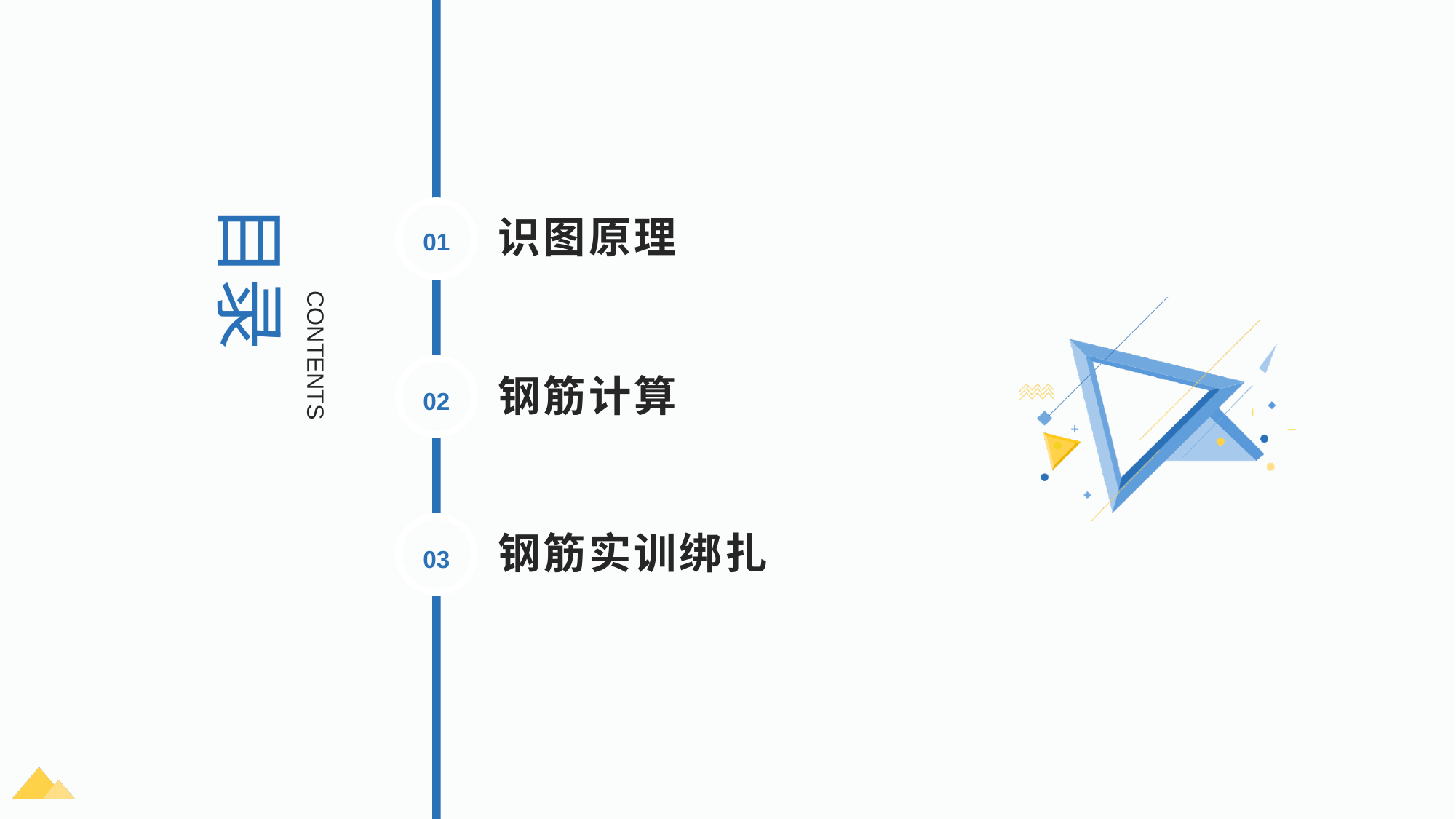

目录
01
识图原理
CONTENTS
02
钢筋计算
03
钢筋实训绑扎